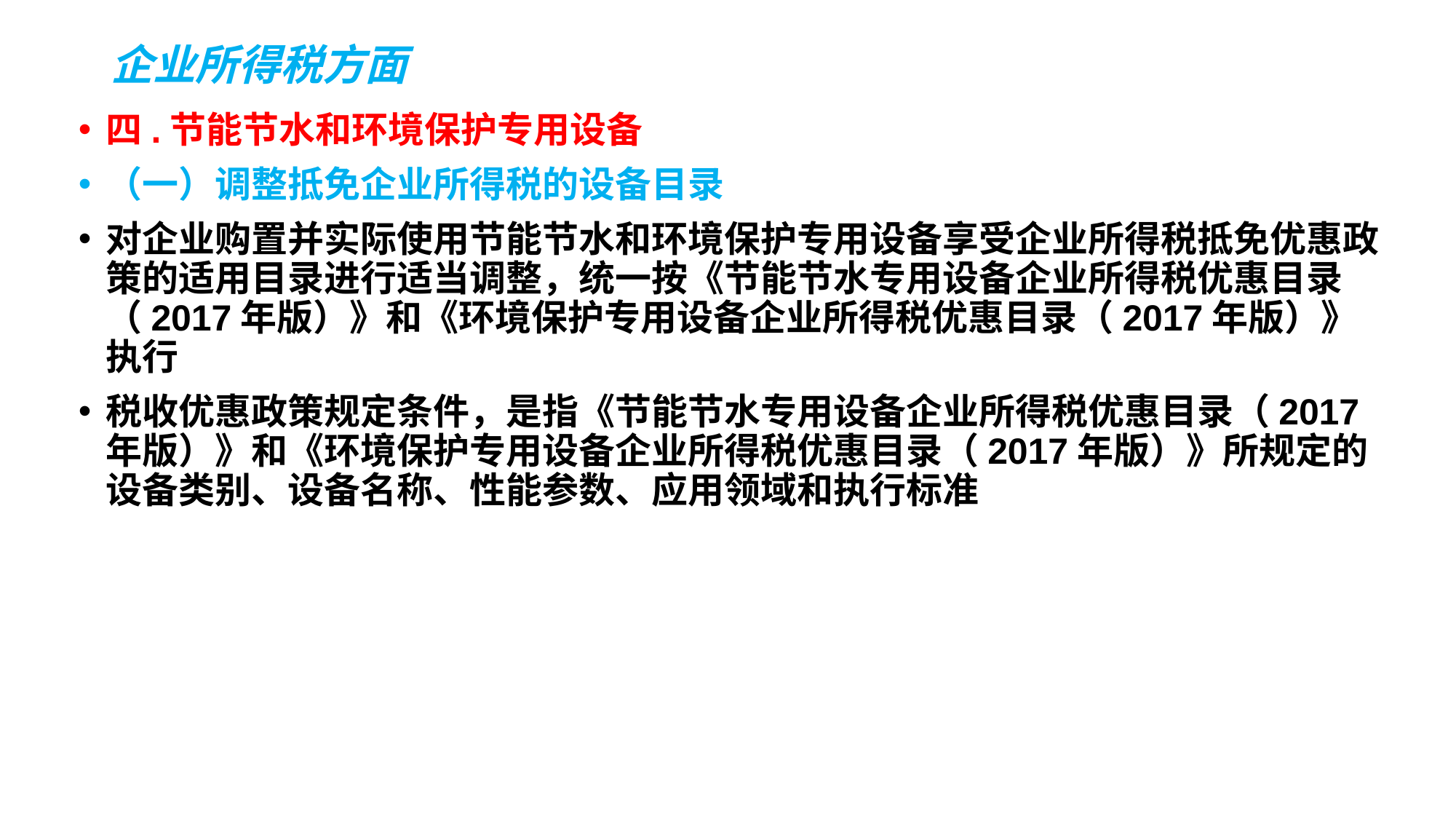

# 企业所得税方面
四.节能节水和环境保护专用设备
（一）调整抵免企业所得税的设备目录
对企业购置并实际使用节能节水和环境保护专用设备享受企业所得税抵免优惠政策的适用目录进行适当调整，统一按《节能节水专用设备企业所得税优惠目录（2017年版）》和《环境保护专用设备企业所得税优惠目录（2017年版）》执行
税收优惠政策规定条件，是指《节能节水专用设备企业所得税优惠目录（2017年版）》和《环境保护专用设备企业所得税优惠目录（2017年版）》所规定的设备类别、设备名称、性能参数、应用领域和执行标准